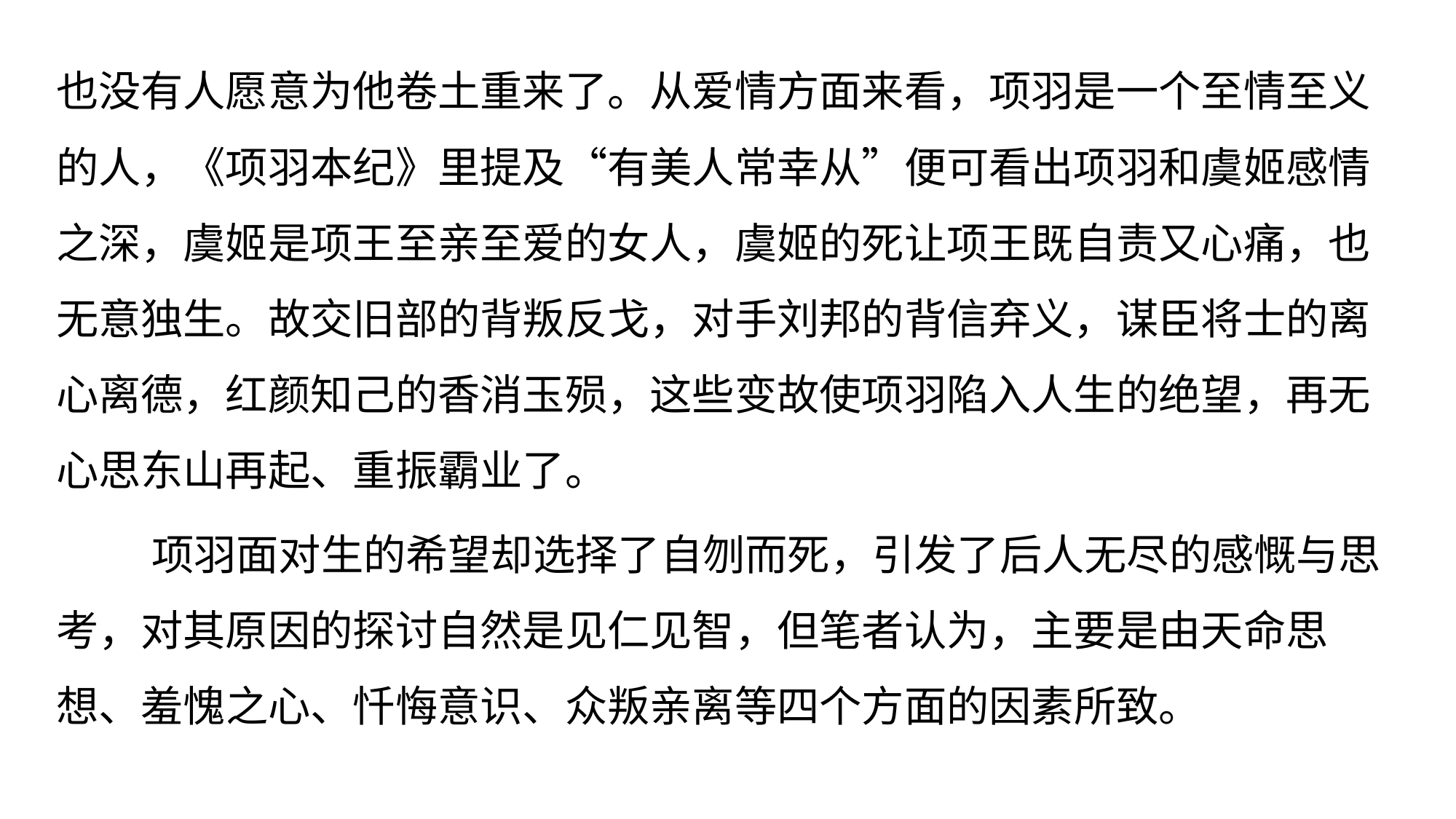

也没有人愿意为他卷土重来了。从爱情方面来看，项羽是一个至情至义的人，《项羽本纪》里提及“有美人常幸从”便可看出项羽和虞姬感情之深，虞姬是项王至亲至爱的女人，虞姬的死让项王既自责又心痛，也无意独生。故交旧部的背叛反戈，对手刘邦的背信弃义，谋臣将士的离心离德，红颜知己的香消玉殒，这些变故使项羽陷入人生的绝望，再无心思东山再起、重振霸业了。
         项羽面对生的希望却选择了自刎而死，引发了后人无尽的感慨与思考，对其原因的探讨自然是见仁见智，但笔者认为，主要是由天命思想、羞愧之心、忏悔意识、众叛亲离等四个方面的因素所致。